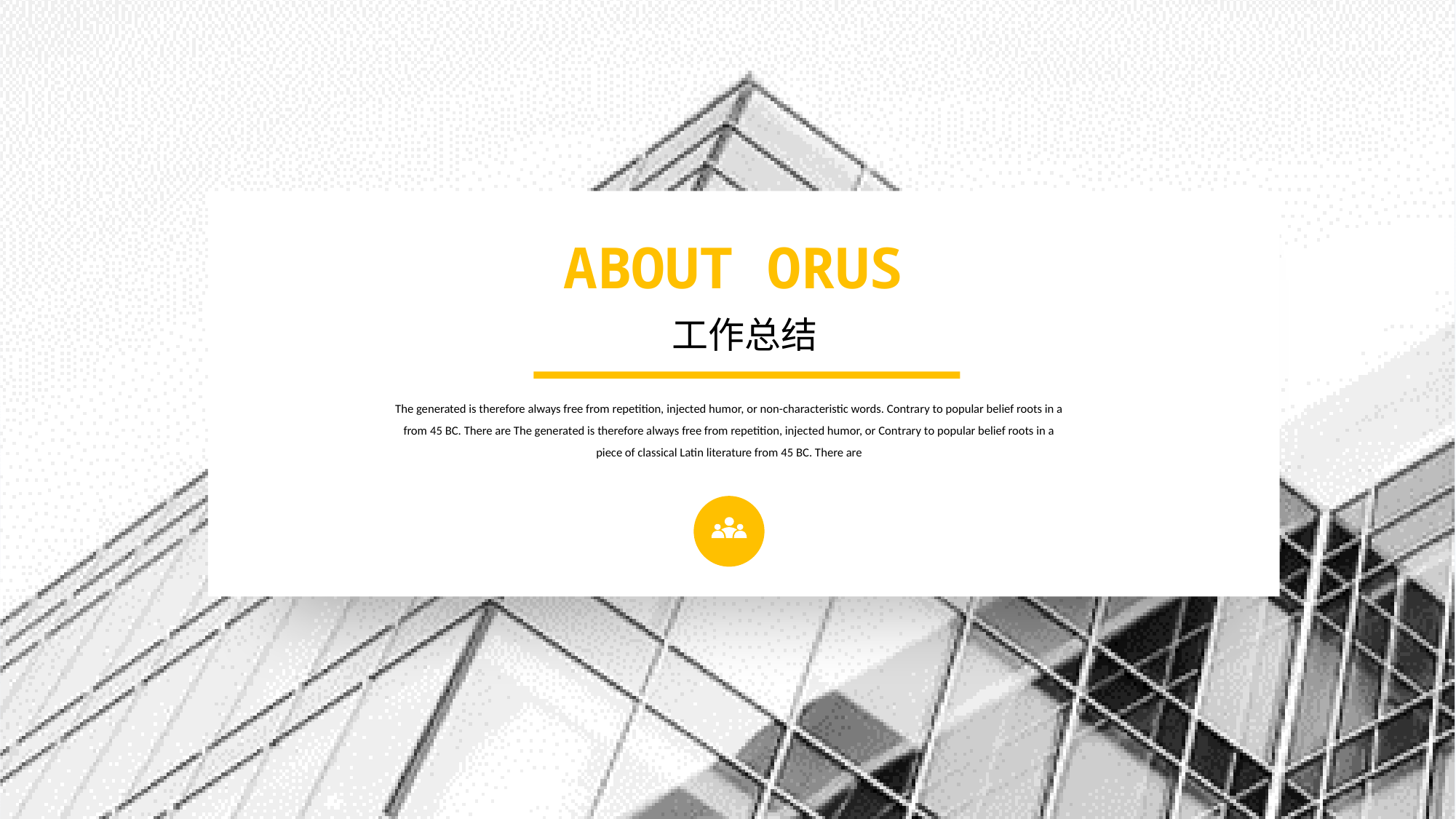

ABOUT ORUS
    工作总结

The generated is therefore always free from repetition, injected humor, or non-characteristic words. Contrary to popular belief roots in a from 45 BC. There are The generated is therefore always free from repetition, injected humor, or Contrary to popular belief roots in a piece of classical Latin literature from 45 BC. There are